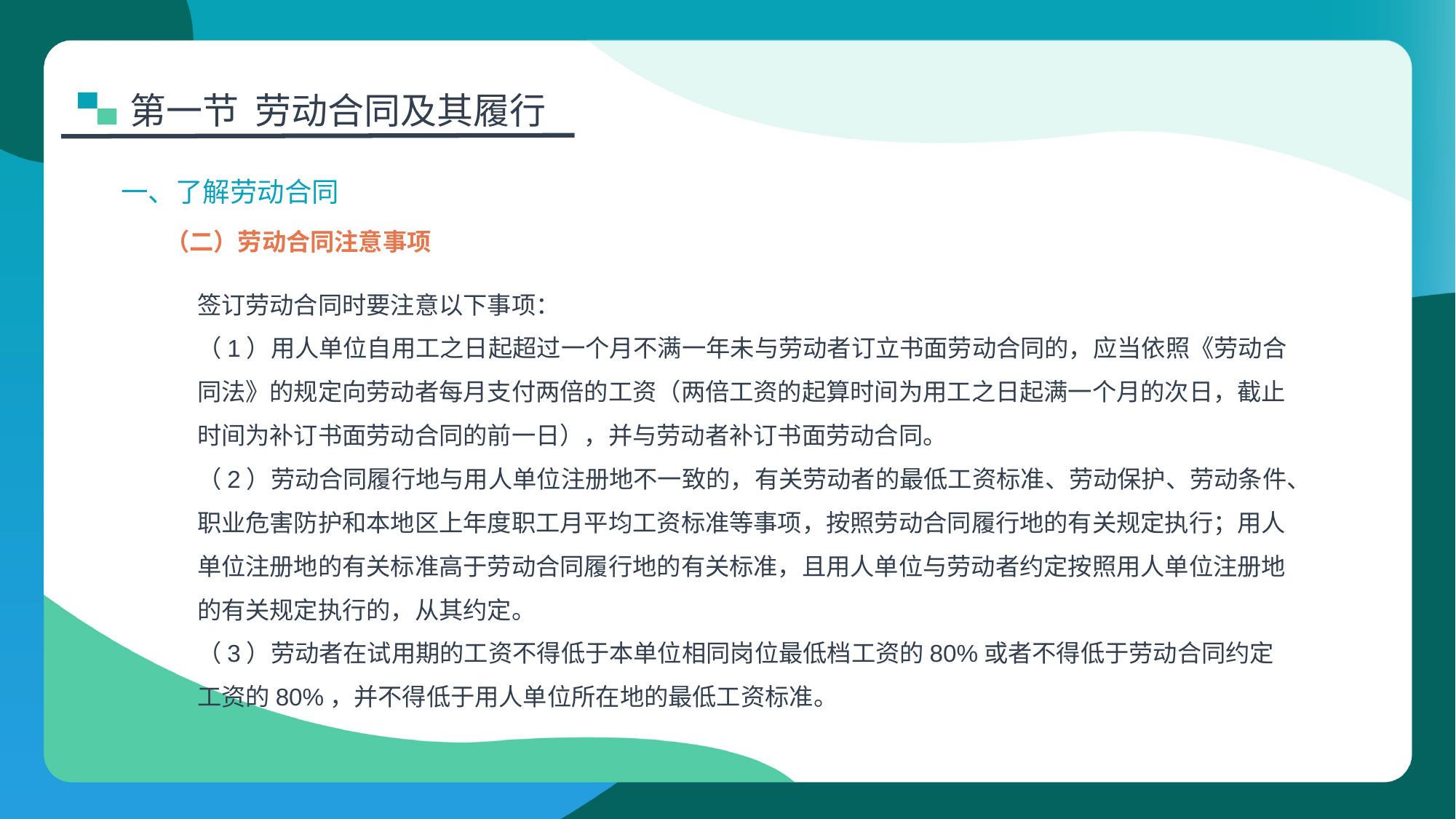

第一节  劳动合同及其履行

一、了解劳动合同
（二）劳动合同注意事项
签订劳动合同时要注意以下事项：
（1）用人单位自用工之日起超过一个月不满一年未与劳动者订立书面劳动合同的，应当依照《劳动合同法》的规定向劳动者每月支付两倍的工资（两倍工资的起算时间为用工之日起满一个月的次日，截止时间为补订书面劳动合同的前一日），并与劳动者补订书面劳动合同。
（2）劳动合同履行地与用人单位注册地不一致的，有关劳动者的最低工资标准、劳动保护、劳动条件、职业危害防护和本地区上年度职工月平均工资标准等事项，按照劳动合同履行地的有关规定执行；用人单位注册地的有关标准高于劳动合同履行地的有关标准，且用人单位与劳动者约定按照用人单位注册地的有关规定执行的，从其约定。
（3）劳动者在试用期的工资不得低于本单位相同岗位最低档工资的80%或者不得低于劳动合同约定工资的80%，并不得低于用人单位所在地的最低工资标准。